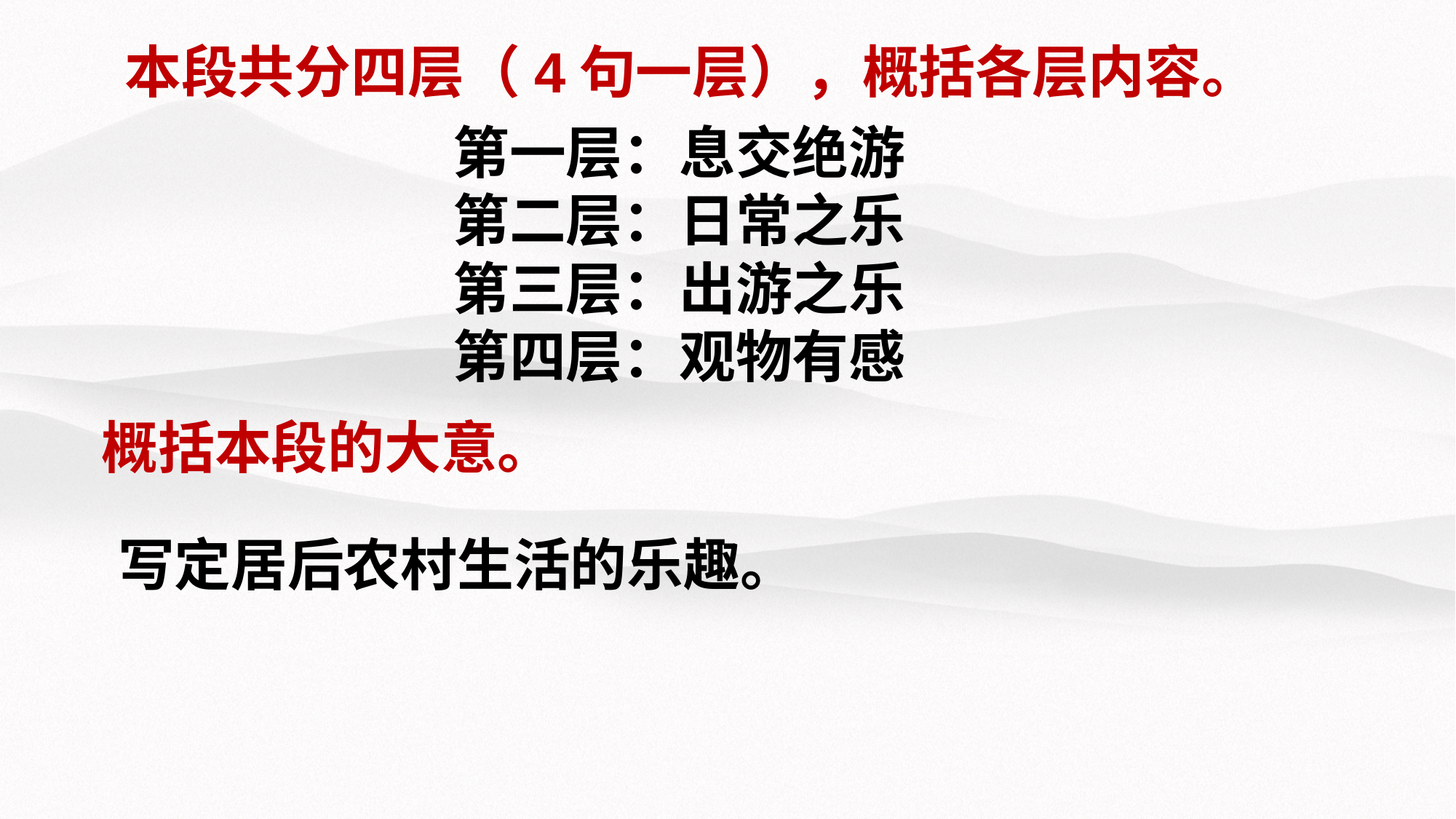

本段共分四层（4句一层），概括各层内容。
第一层：息交绝游
第二层：日常之乐
第三层：出游之乐
第四层：观物有感
    概括本段的大意。
写定居后农村生活的乐趣。